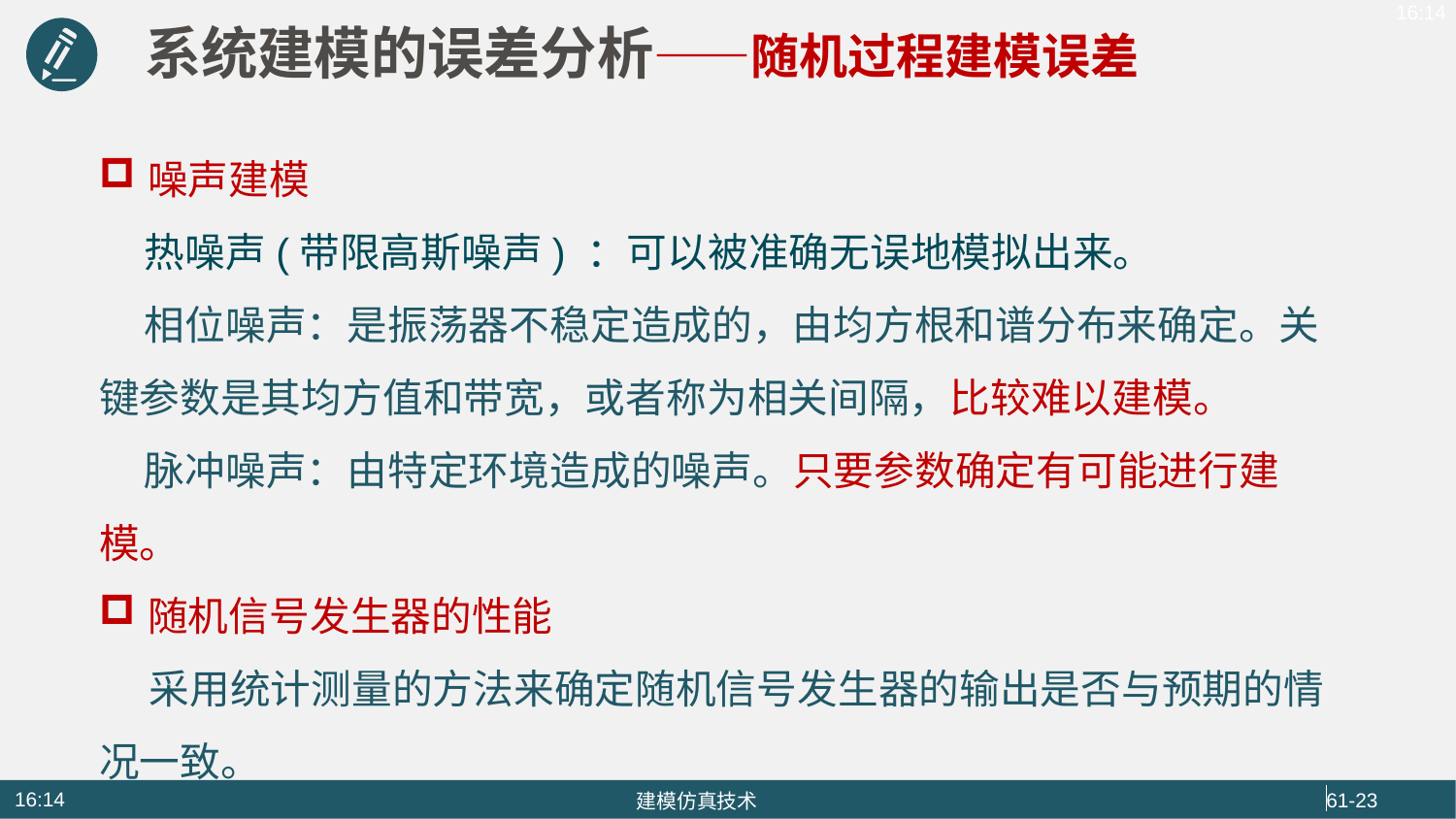

系统建模的误差分析——随机过程建模误差

噪声建模
    热噪声(带限高斯噪声) ：可以被准确无误地模拟出来。
    相位噪声：是振荡器不稳定造成的，由均方根和谱分布来确定。关键参数是其均方值和带宽，或者称为相关间隔，比较难以建模。
    脉冲噪声：由特定环境造成的噪声。只要参数确定有可能进行建模。
随机信号发生器的性能
     采用统计测量的方法来确定随机信号发生器的输出是否与预期的情况一致。